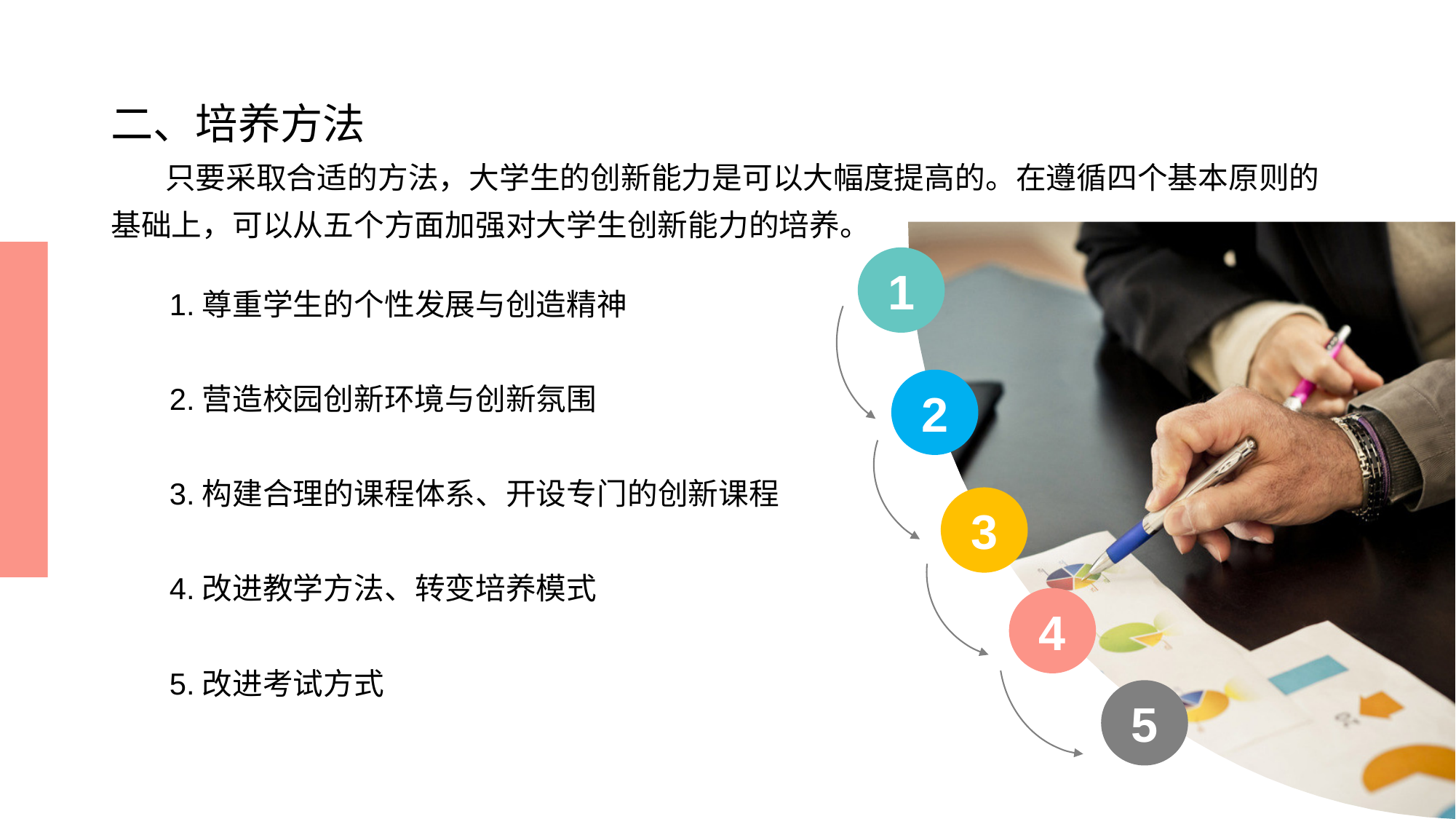

# 二、培养方法
       只要采取合适的方法，大学生的创新能力是可以大幅度提高的。在遵循四个基本原则的基础上，可以从五个方面加强对大学生创新能力的培养。

1
       1.尊重学生的个性发展与创造精神
       2.营造校园创新环境与创新氛围
       3.构建合理的课程体系、开设专门的创新课程
       4.改进教学方法、转变培养模式
       5.改进考试方式
2

3

4
5